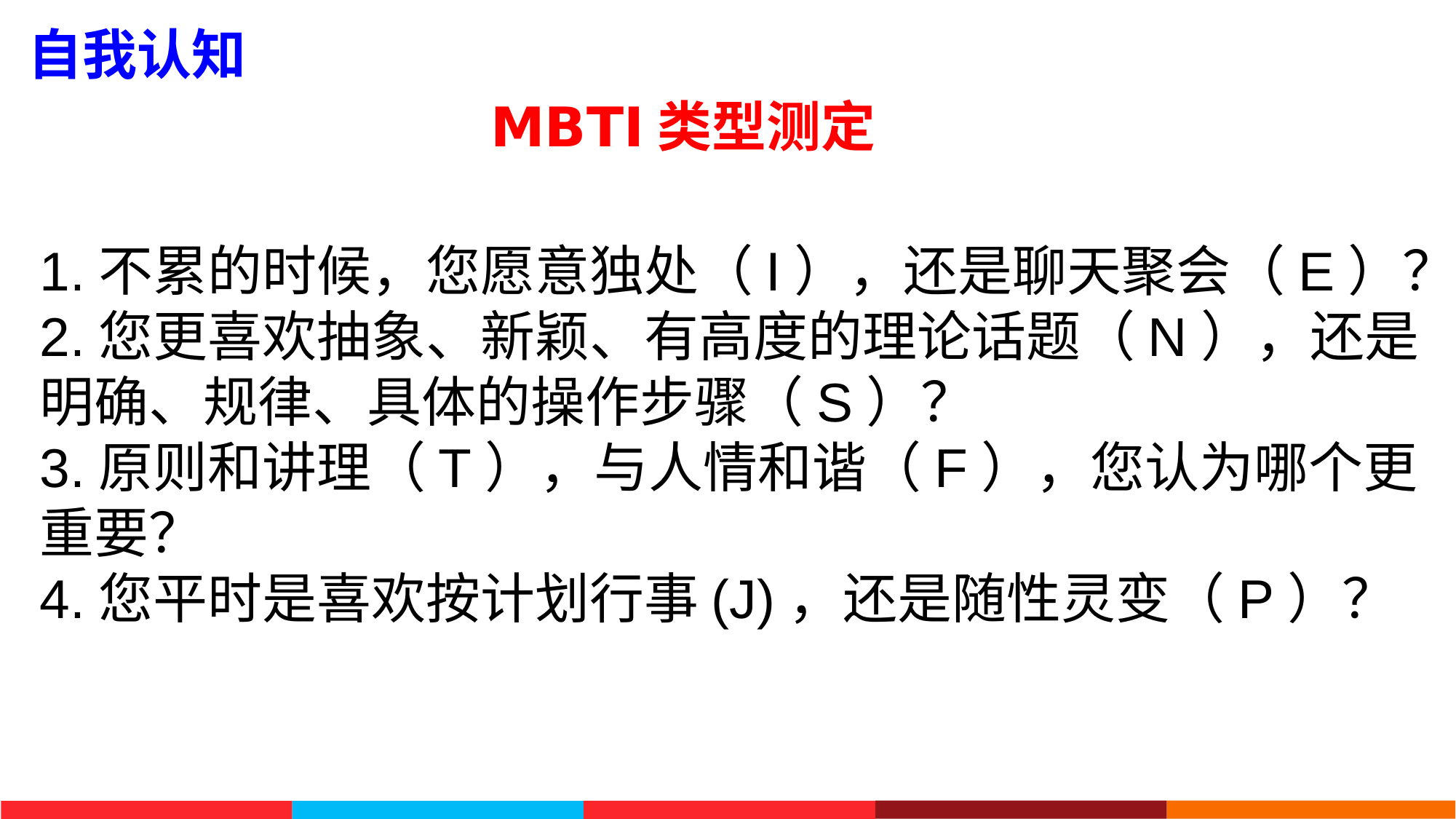

自我认知
MBTI类型测定
1.不累的时候，您愿意独处（I），还是聊天聚会（E）？
2.您更喜欢抽象、新颖、有高度的理论话题（N），还是明确、规律、具体的操作步骤（S）？
3.原则和讲理（T），与人情和谐（F），您认为哪个更重要？
4.您平时是喜欢按计划行事(J)，还是随性灵变（P）？